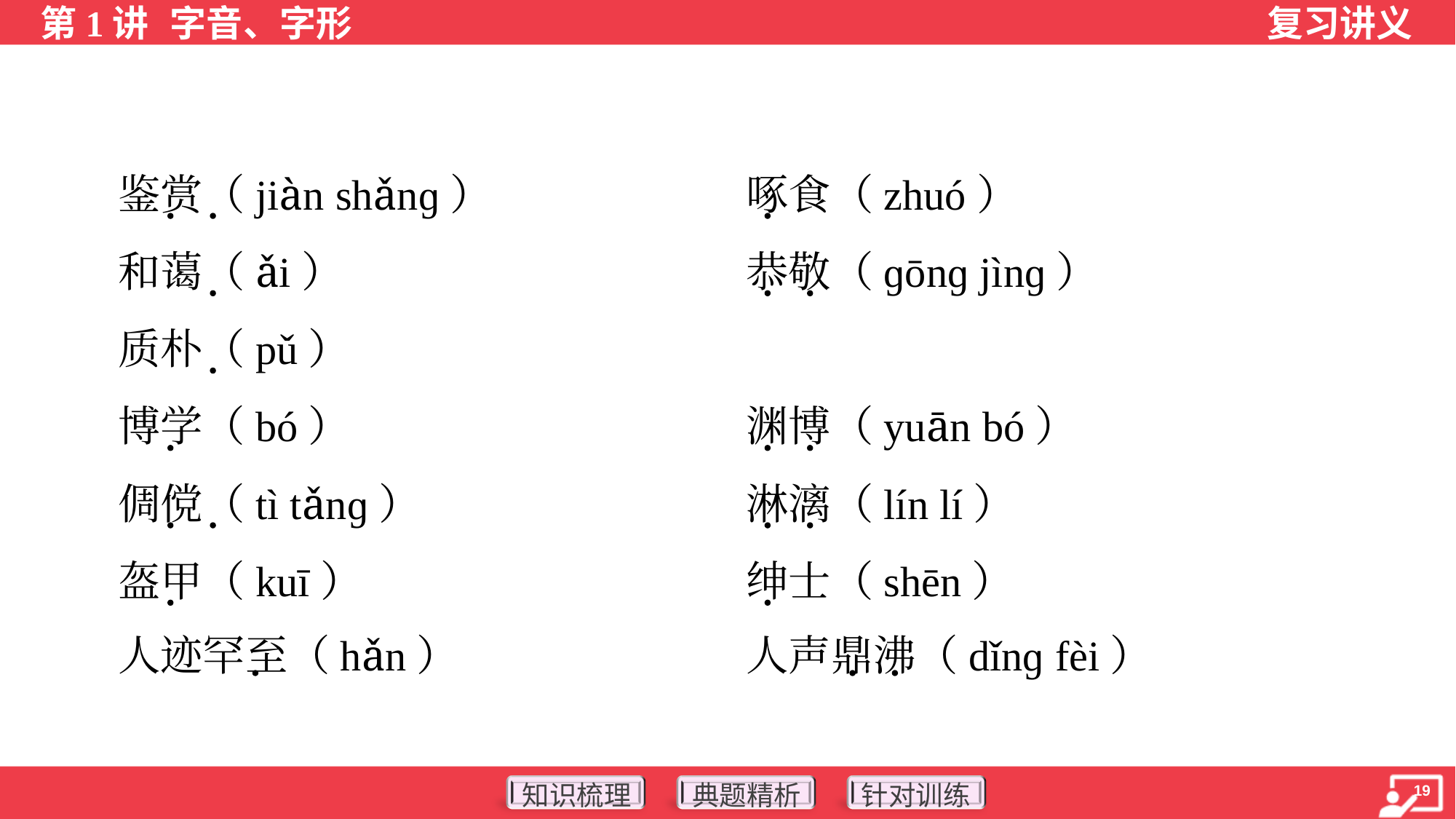

鉴赏（jiàn shǎnɡ）	啄食（zhuó）
    和蔼（ǎi）	恭敬（ɡōnɡ jìnɡ）
    质朴（pǔ）
    博学（bó）	渊博（yuān bó）
    倜傥（tì tǎnɡ）	淋漓（lín lí）
    盔甲（kuī）	绅士（shēn）
    人迹罕至（hǎn）	人声鼎沸（dǐnɡ fèi）